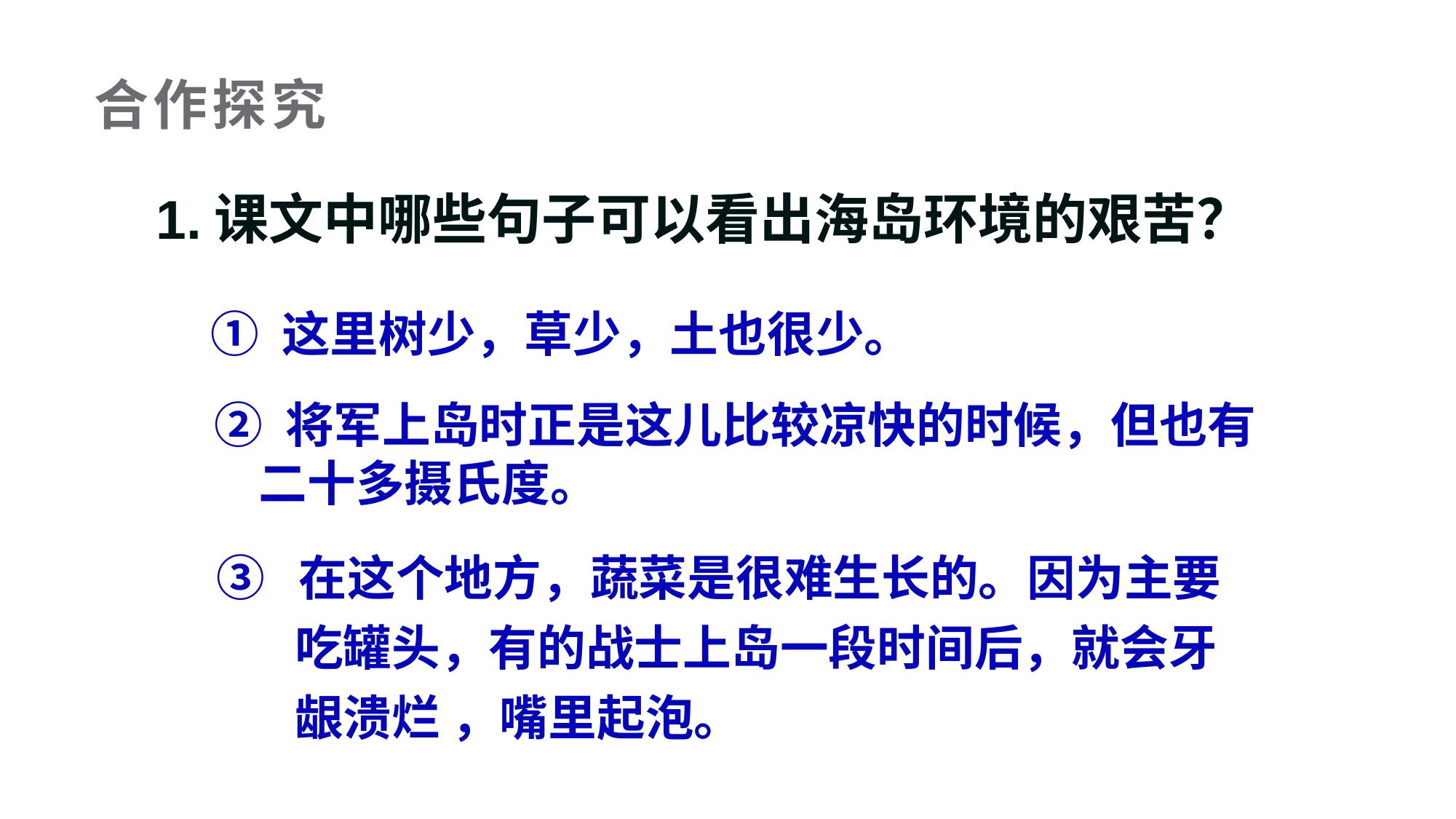

合作探究
1.课文中哪些句子可以看出海岛环境的艰苦？
① 这里树少，草少，土也很少。
② 将军上岛时正是这儿比较凉快的时候，但也有
   二十多摄氏度。
③  在这个地方，蔬菜是很难生长的。因为主要
      吃罐头，有的战士上岛一段时间后，就会牙
      龈溃烂 ，嘴里起泡。